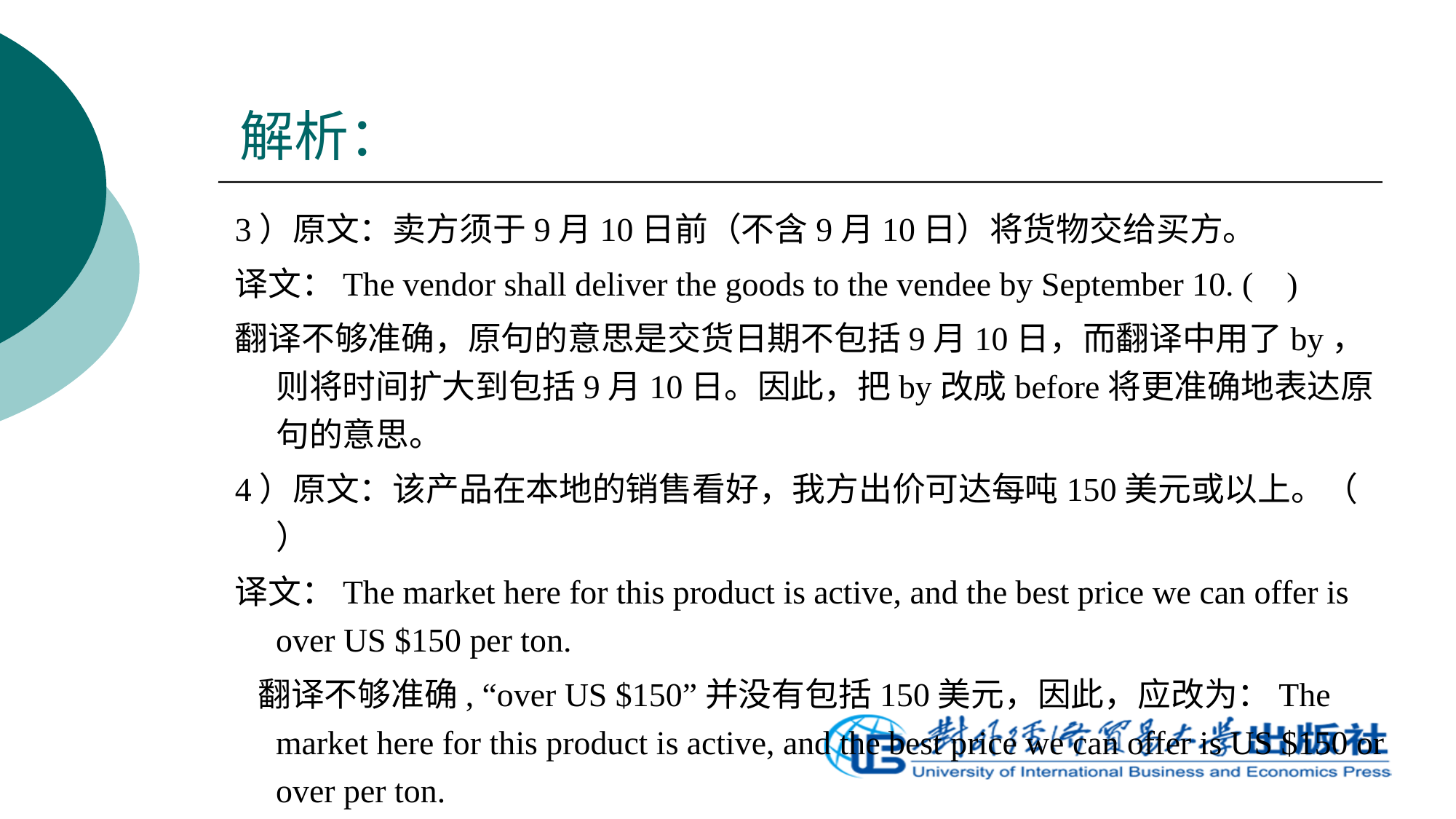

# 解析：
3）原文：卖方须于9月10日前（不含9月10日）将货物交给买方。
译文：The vendor shall deliver the goods to the vendee by September 10. (    )
翻译不够准确，原句的意思是交货日期不包括9月10日，而翻译中用了by，则将时间扩大到包括9月10日。因此，把by改成before将更准确地表达原句的意思。
4）原文：该产品在本地的销售看好，我方出价可达每吨150美元或以上。（    ）
译文：The market here for this product is active, and the best price we can offer is over US $150 per ton.
  翻译不够准确, “over US $150”并没有包括150美元，因此，应改为：The market here for this product is active, and the best price we can offer is US $150 or over per ton.